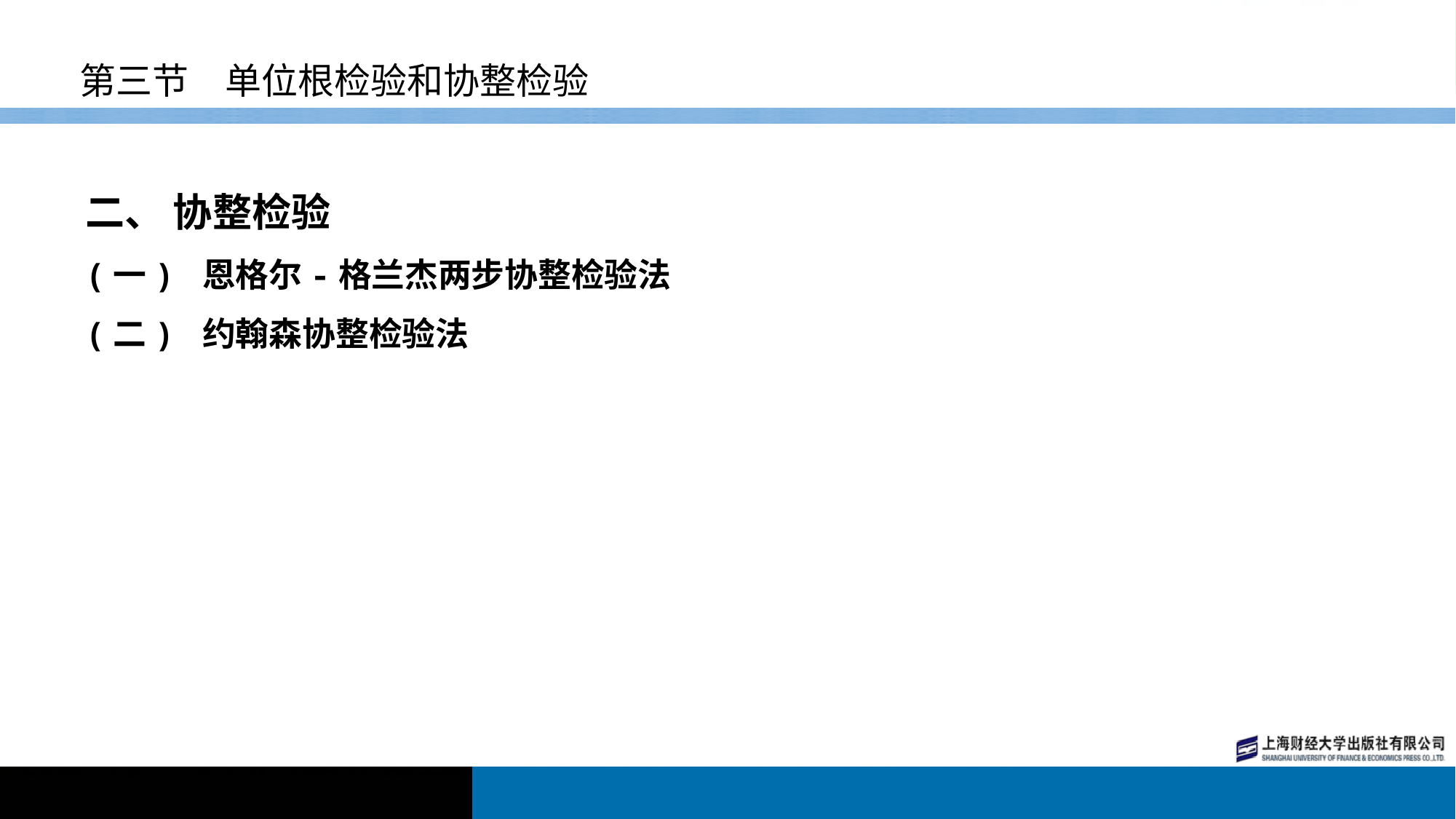

# 第三节　单位根检验和协整检验
二、 协整检验
(一) 恩格尔-格兰杰两步协整检验法
(二) 约翰森协整检验法
13